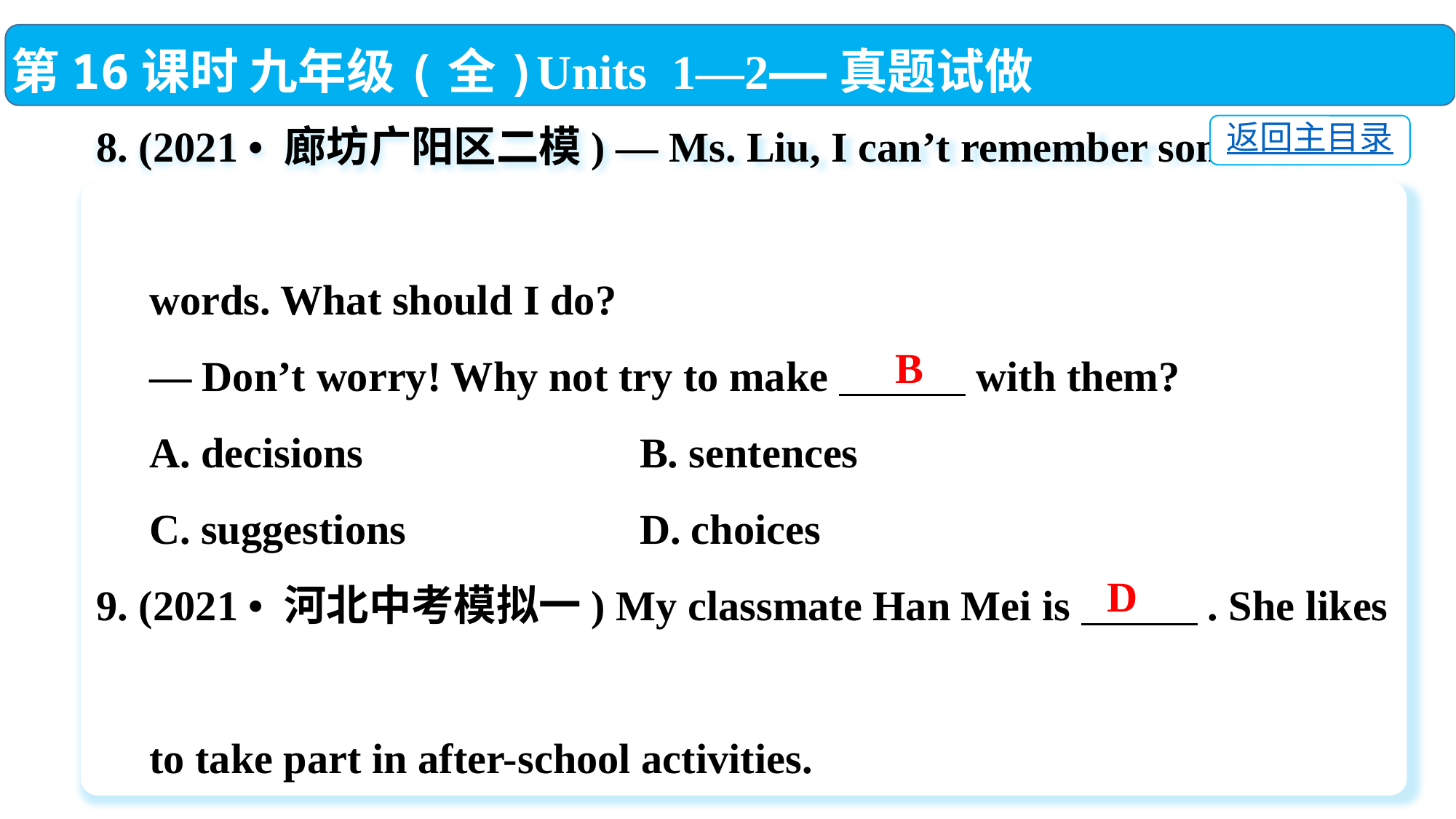

第16课时 九年级(全)Units  1—2——真题试做
返回主目录

8. (2021 • 廊坊广阳区二模) — Ms. Liu, I can’t remember some of the
     words. What should I do?
     — Don’t worry! Why not try to make              with them?
     A. decisions　　	          B. sentences
     C. suggestions　　 	          D. choices
9. (2021 • 河北中考模拟一) My classmate Han Mei is             . She likes
     to take part in after-school activities.
     A. shy	      B. lazy	           C. quiet	D. active

B

D